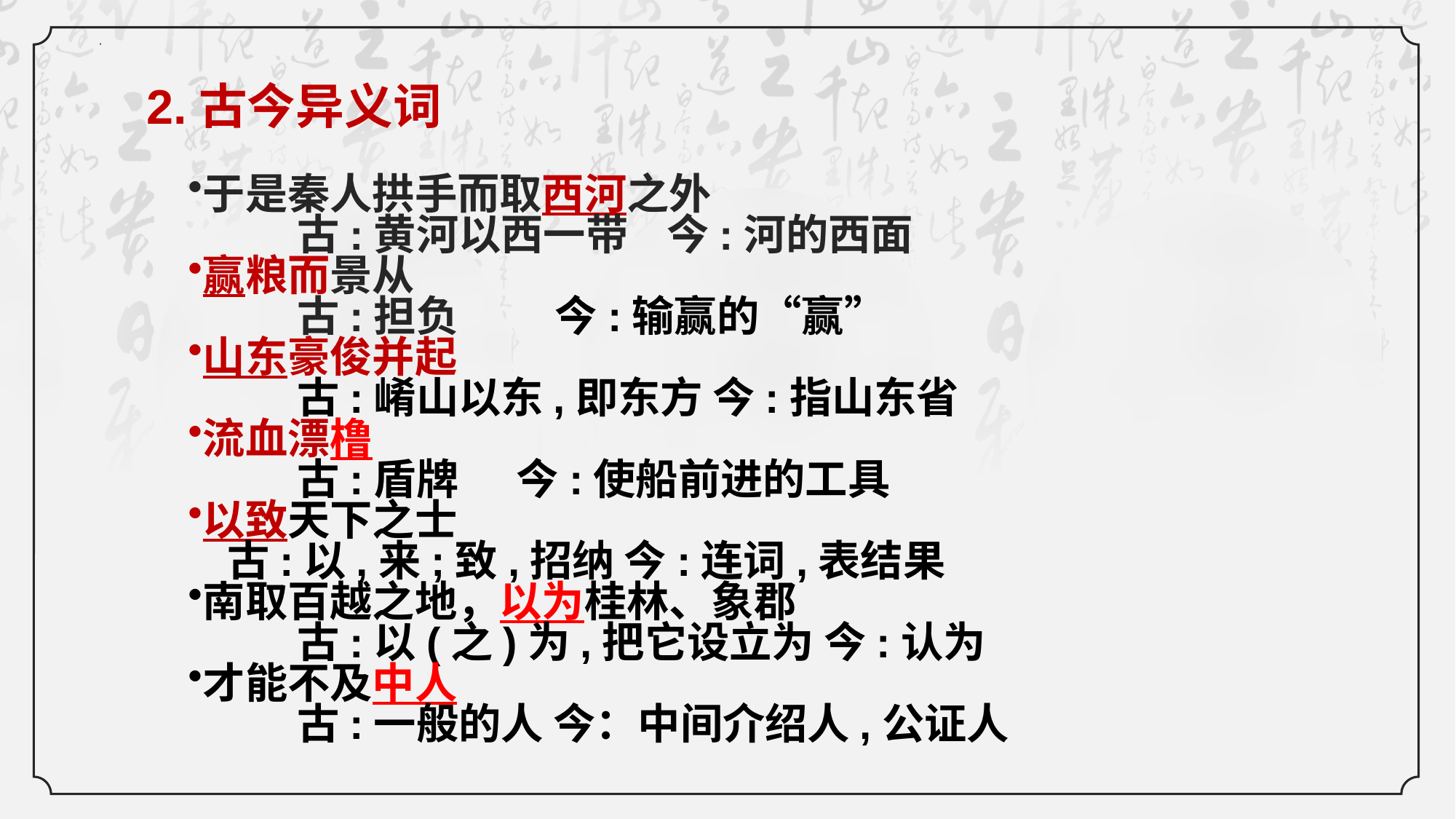

2.古今异义词
于是秦人拱手而取西河之外
	古:黄河以西一带    今:河的西面
赢粮而景从
	古:担负          今:输赢的“赢”
山东豪俊并起
	古:崤山以东,即东方 今:指山东省
流血漂橹
	古:盾牌      今:使船前进的工具
以致天下之士
   古:以,来;致,招纳 今:连词,表结果
南取百越之地，以为桂林、象郡
	古:以(之)为,把它设立为 今:认为
才能不及中人
	古:一般的人 今：中间介绍人,公证人